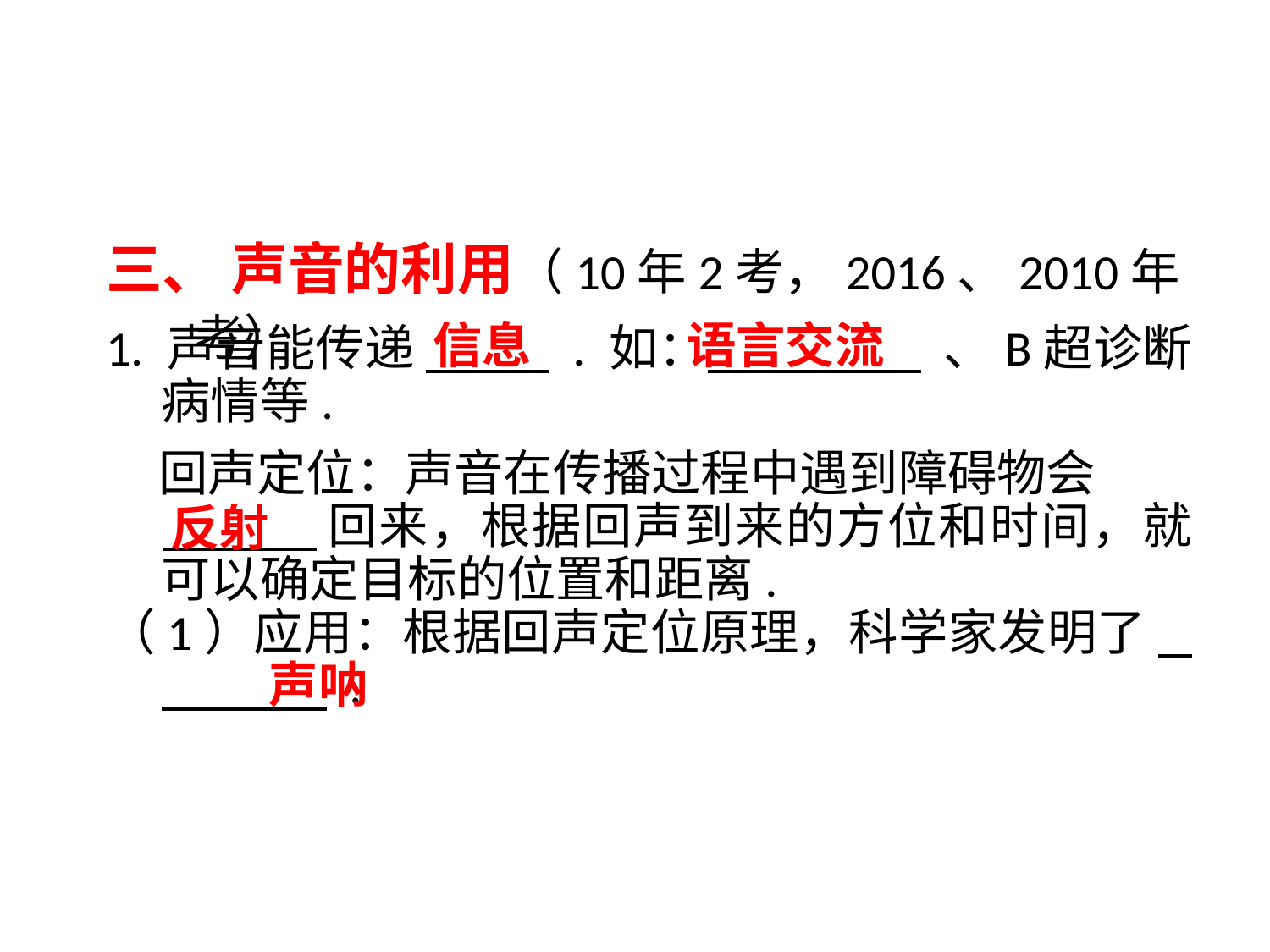

三、 声音的利用（10年2考，2016、2010年考）
信息
语言交流
1. 声音能传递             . 如：                     、B超诊断病情等.
回声定位：声音在传播过程中遇到障碍物会
            回来，根据回声到来的方位和时间，就可以确定目标的位置和距离.
（1）应用：根据回声定位原理，科学家发明了                     .

反射
声呐